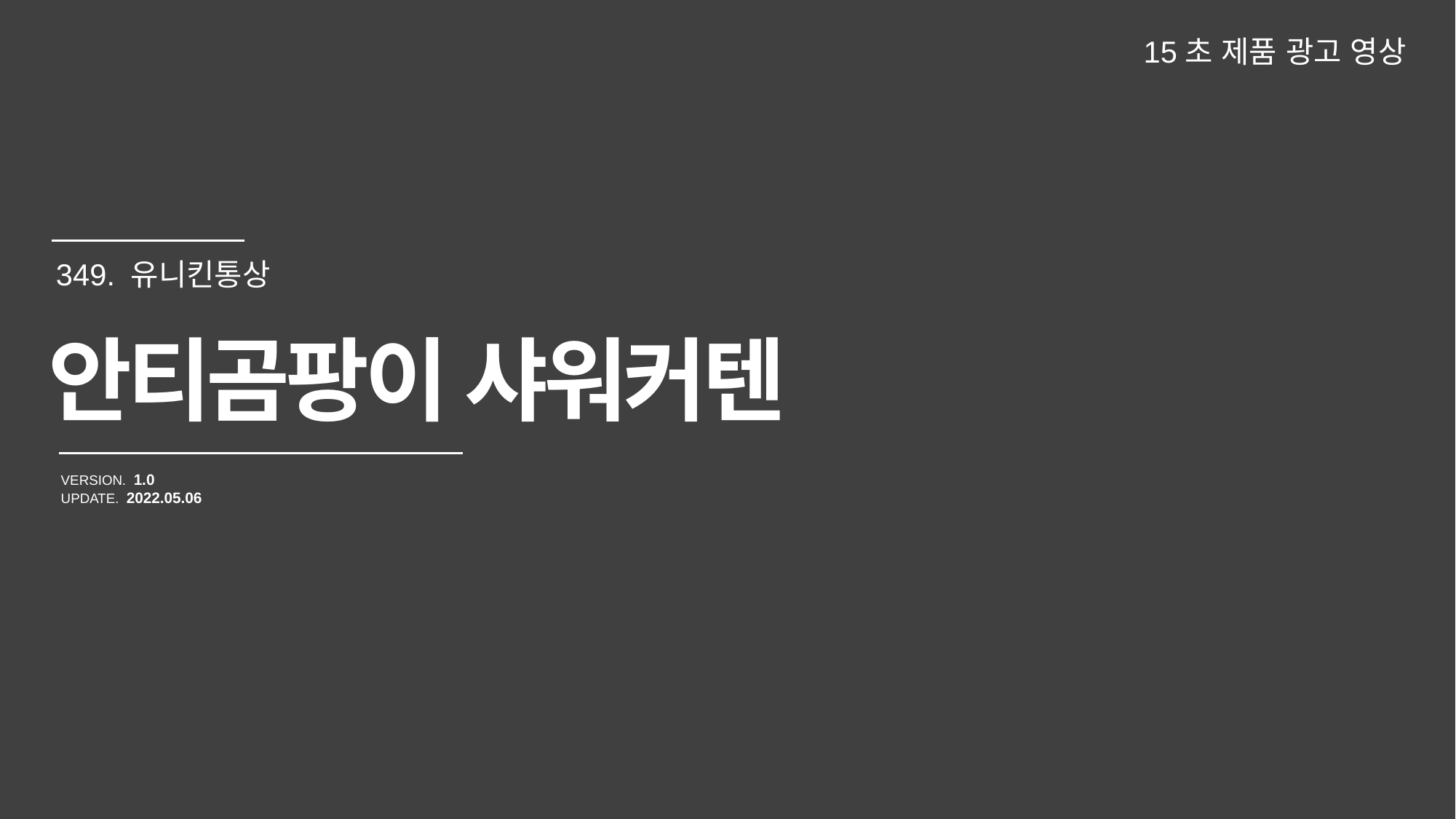

15초 제품 광고 영상
안티곰팡이 샤워커텐
VERSION.  1.0
UPDATE.  2022.05.06

349. 유니킨통상